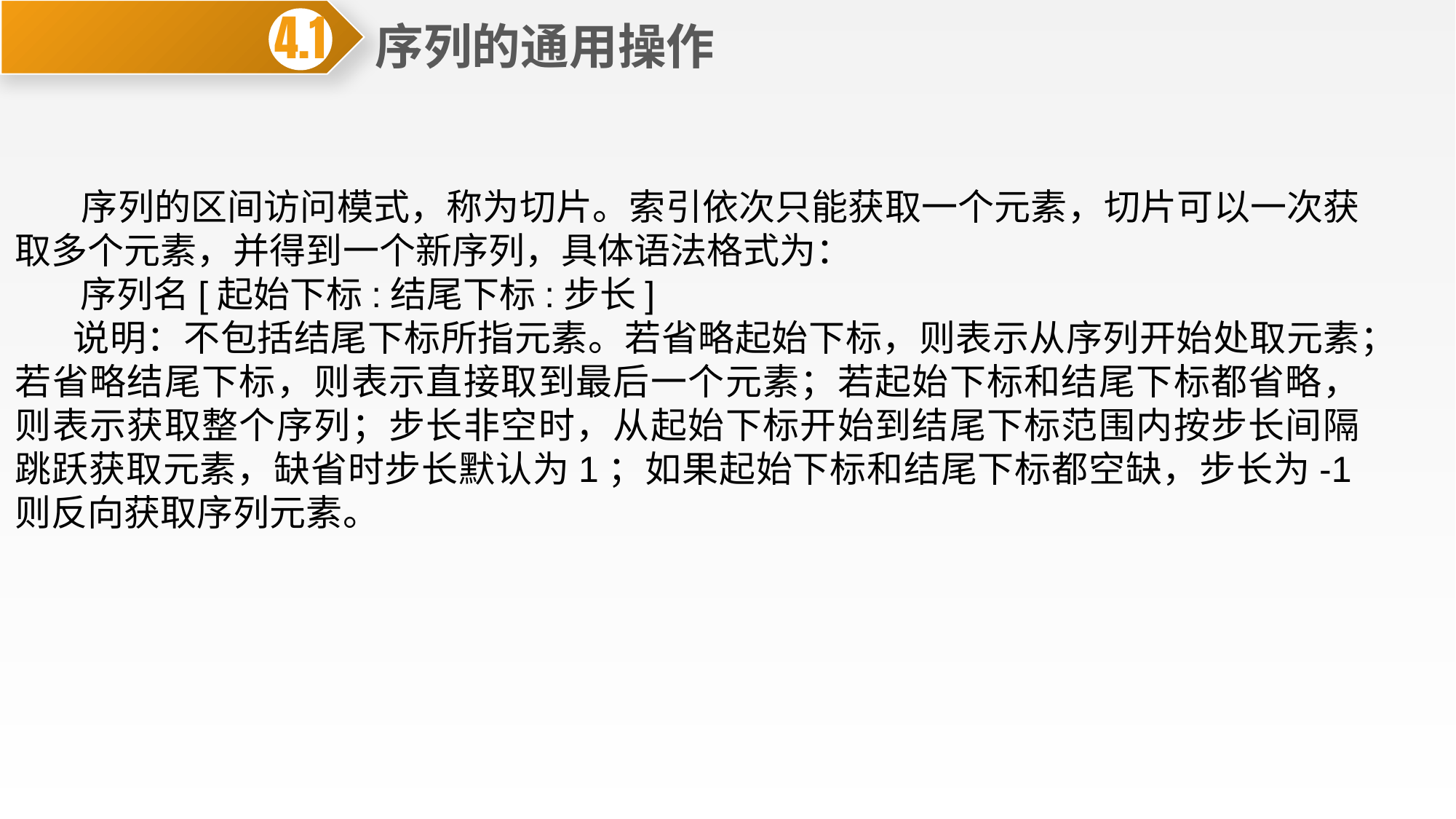

序列的通用操作

4.1
   序列的区间访问模式，称为切片。索引依次只能获取一个元素，切片可以一次获取多个元素，并得到一个新序列，具体语法格式为：
   序列名[起始下标:结尾下标:步长]
  说明：不包括结尾下标所指元素。若省略起始下标，则表示从序列开始处取元素；若省略结尾下标，则表示直接取到最后一个元素；若起始下标和结尾下标都省略，则表示获取整个序列；步长非空时，从起始下标开始到结尾下标范围内按步长间隔跳跃获取元素，缺省时步长默认为1；如果起始下标和结尾下标都空缺，步长为-1则反向获取序列元素。